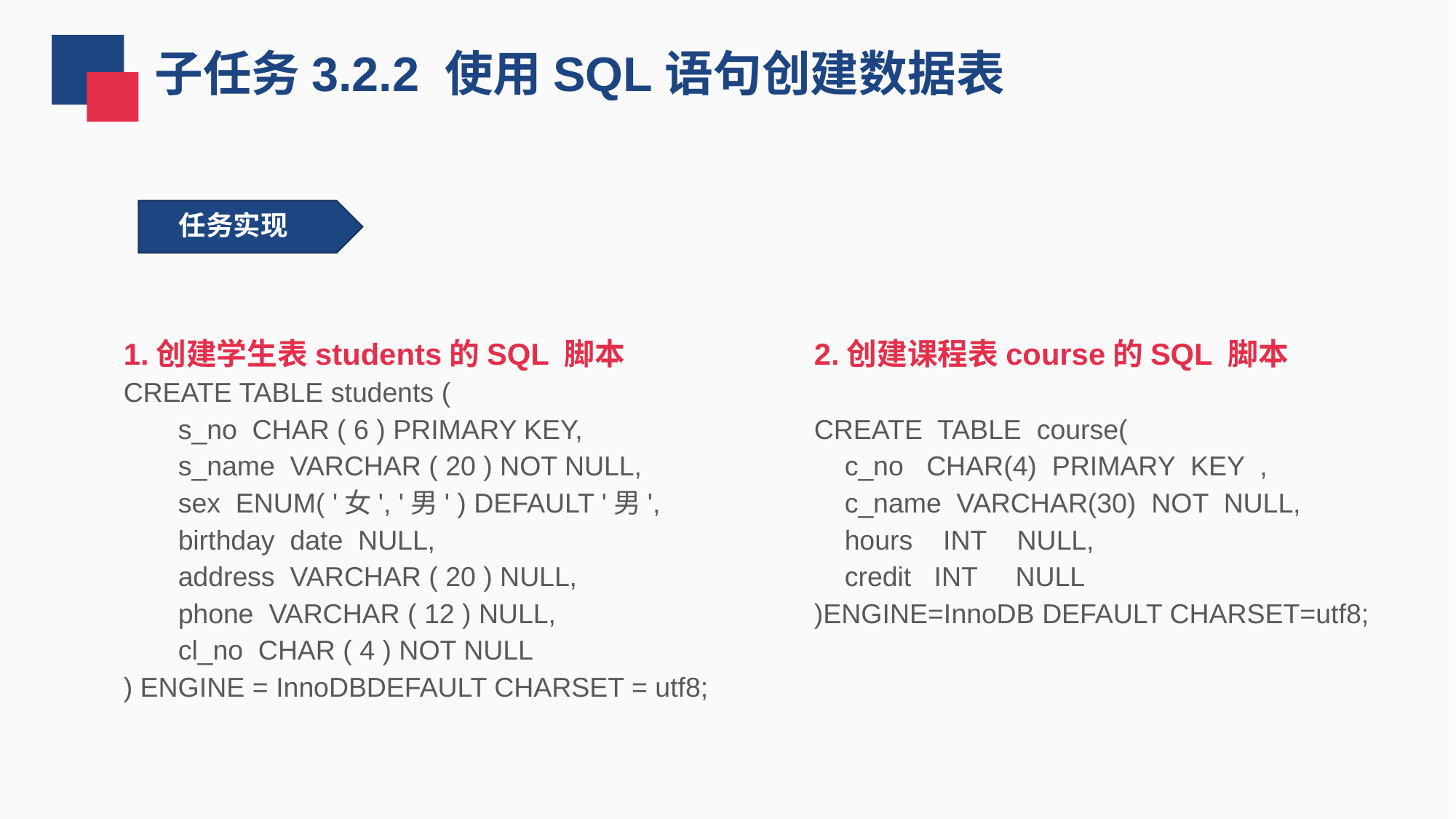

子任务3.2.2 使用SQL语句创建数据表

任务实现
1.创建学生表students的SQL 脚本
CREATE TABLE students (
s_no  CHAR ( 6 ) PRIMARY KEY,
s_name  VARCHAR ( 20 ) NOT NULL,
sex  ENUM( '女', '男' ) DEFAULT '男',
birthday  date  NULL,
address  VARCHAR ( 20 ) NULL,
phone  VARCHAR ( 12 ) NULL,
cl_no  CHAR ( 4 ) NOT NULL
) ENGINE = InnoDBDEFAULT CHARSET = utf8;

2.创建课程表course的SQL 脚本

CREATE  TABLE  course(
    c_no   CHAR(4)  PRIMARY  KEY  ,
    c_name  VARCHAR(30)  NOT  NULL,
    hours    INT    NULL,
    credit   INT     NULL
)ENGINE=InnoDB DEFAULT CHARSET=utf8;